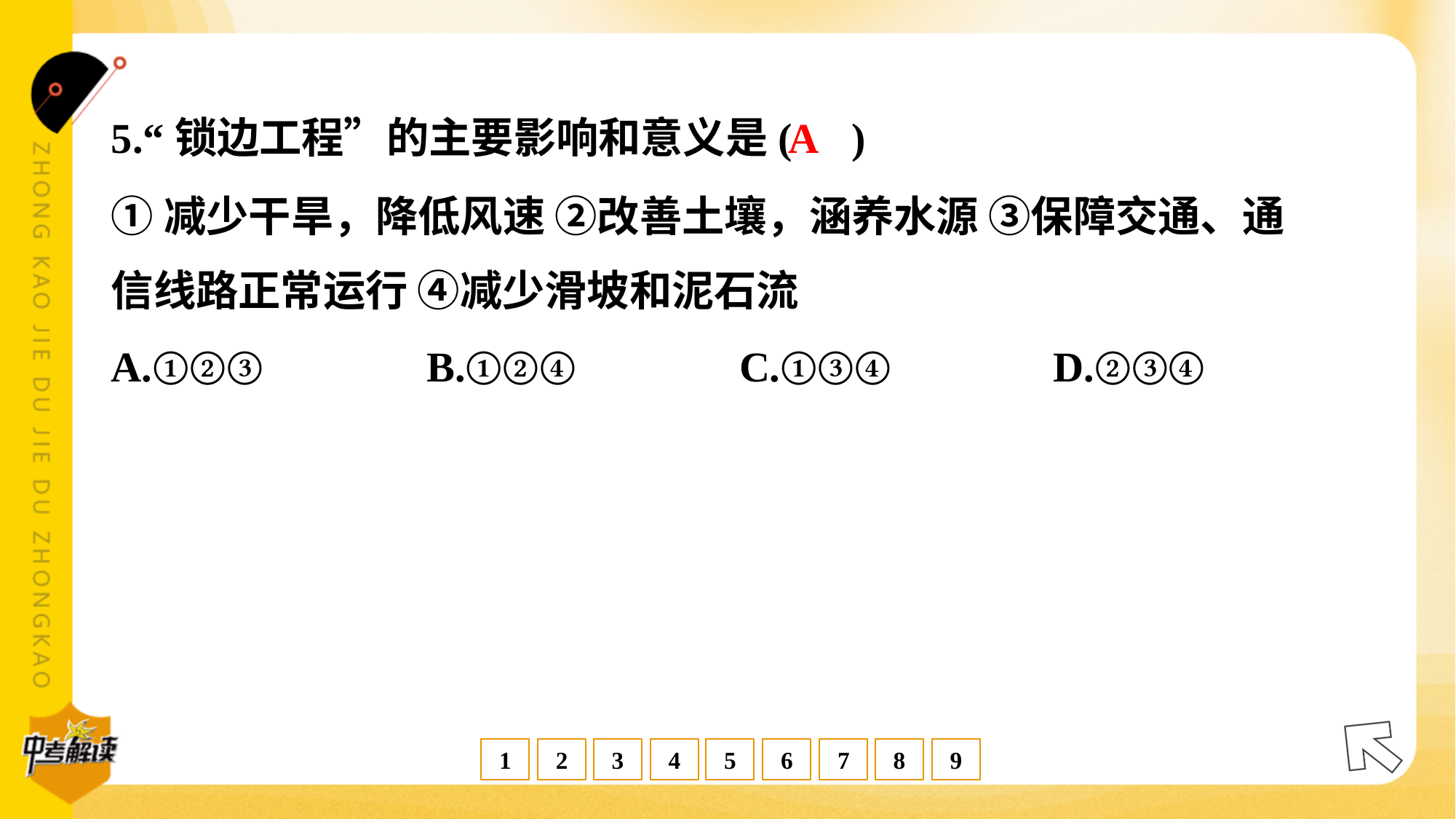

A
5.“锁边工程”的主要影响和意义是(     )
①减少干旱，降低风速 ②改善土壤，涵养水源 ③保障交通、通
信线路正常运行 ④减少滑坡和泥石流
A.①②③	B.①②④	C.①③④	D.②③④